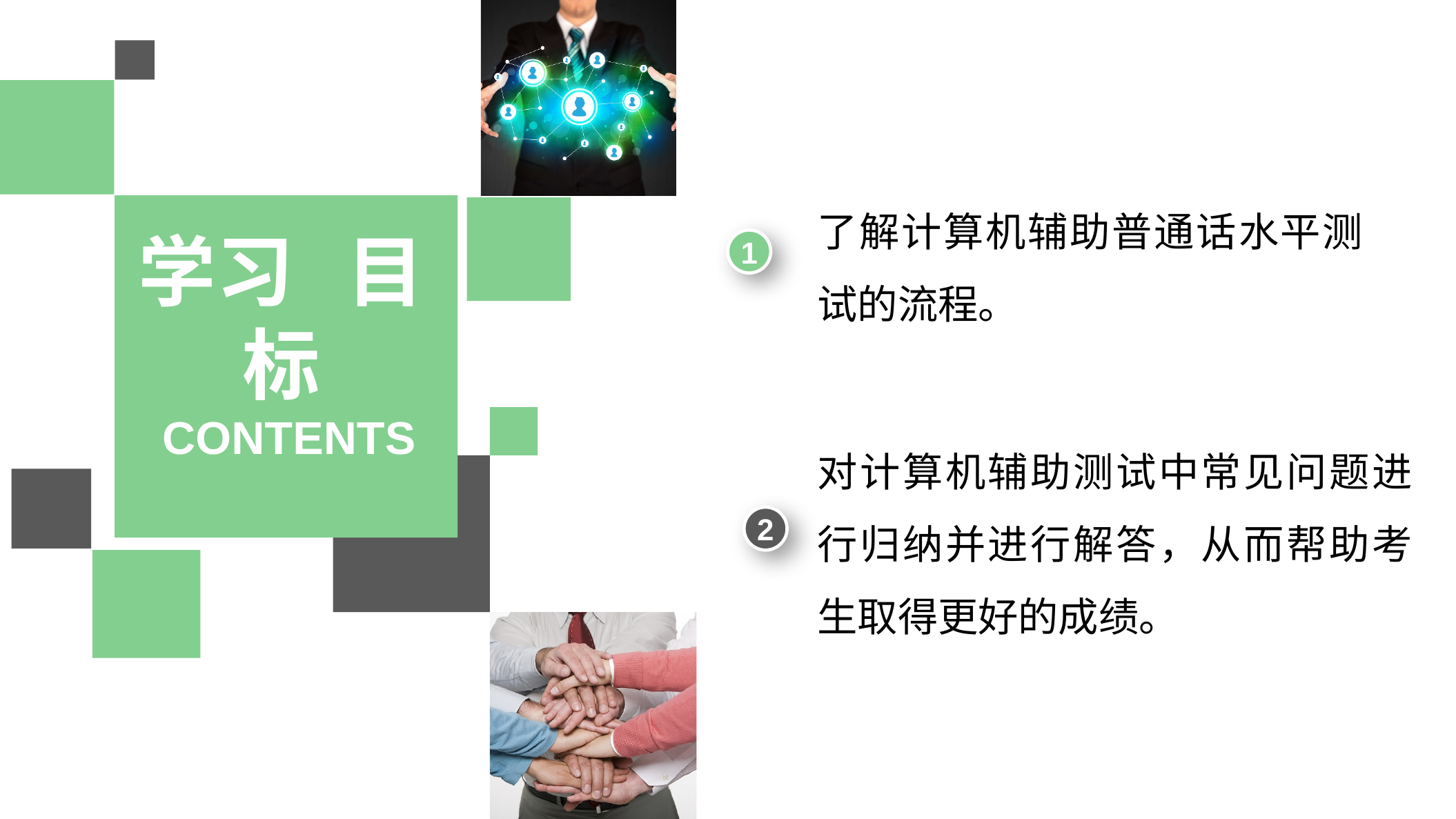

了解计算机辅助普通话水平测试的流程。

学习   目标
1

CONTENTS
对计算机辅助测试中常见问题进行归纳并进行解答，从而帮助考生取得更好的成绩。

2